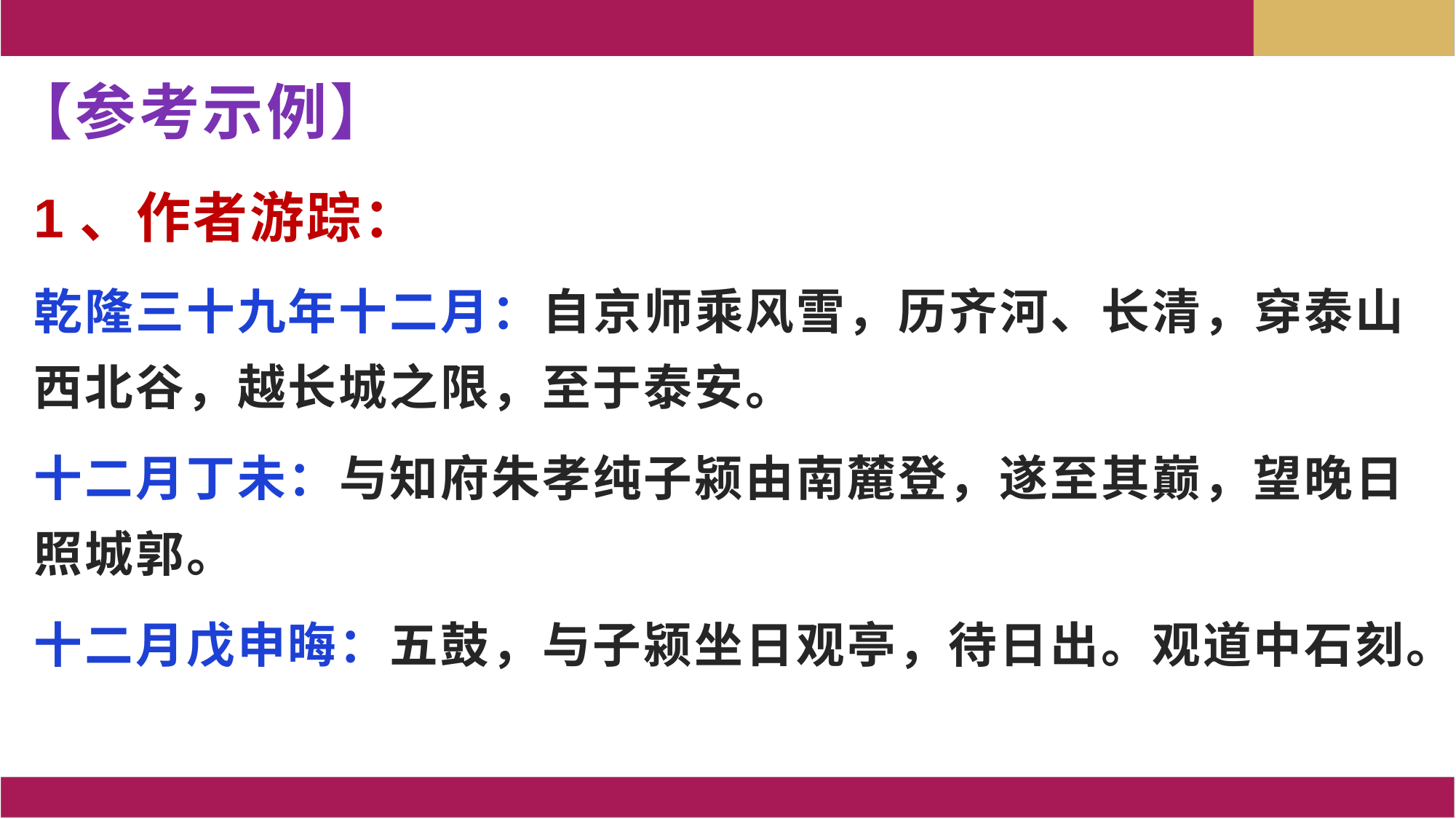

【参考示例】
1、作者游踪：
乾隆三十九年十二月：自京师乘风雪，历齐河、长清，穿泰山西北谷，越长城之限，至于泰安。
十二月丁未：与知府朱孝纯子颍由南麓登，遂至其巅，望晚日照城郭。
十二月戊申晦：五鼓，与子颍坐日观亭，待日出。观道中石刻。